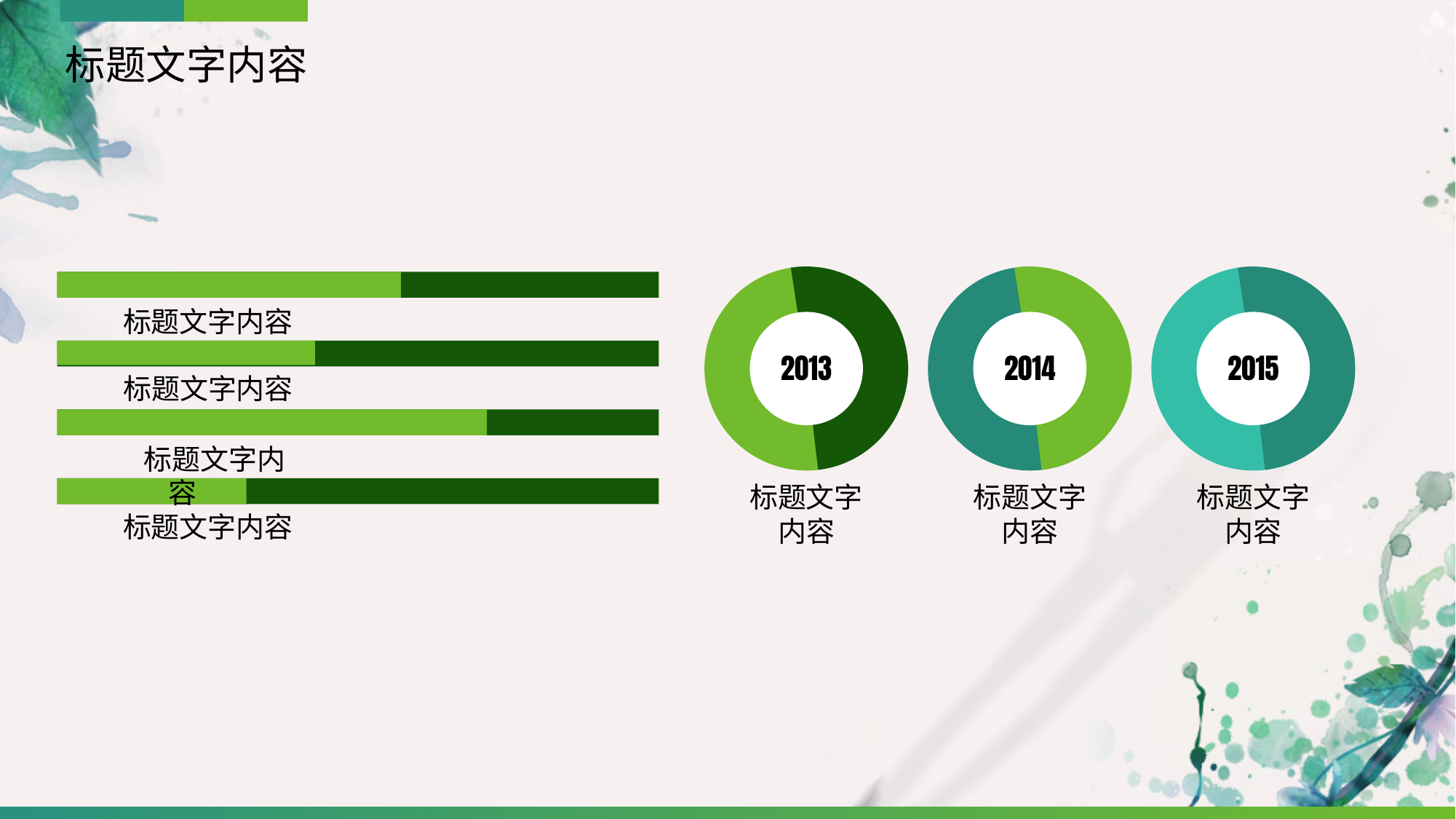

标题文字内容

2013
标题文字内容

2014
标题文字内容

2015
标题文字内容

标题文字内容

       标题文字内容

         标题文字内容

标题文字内容